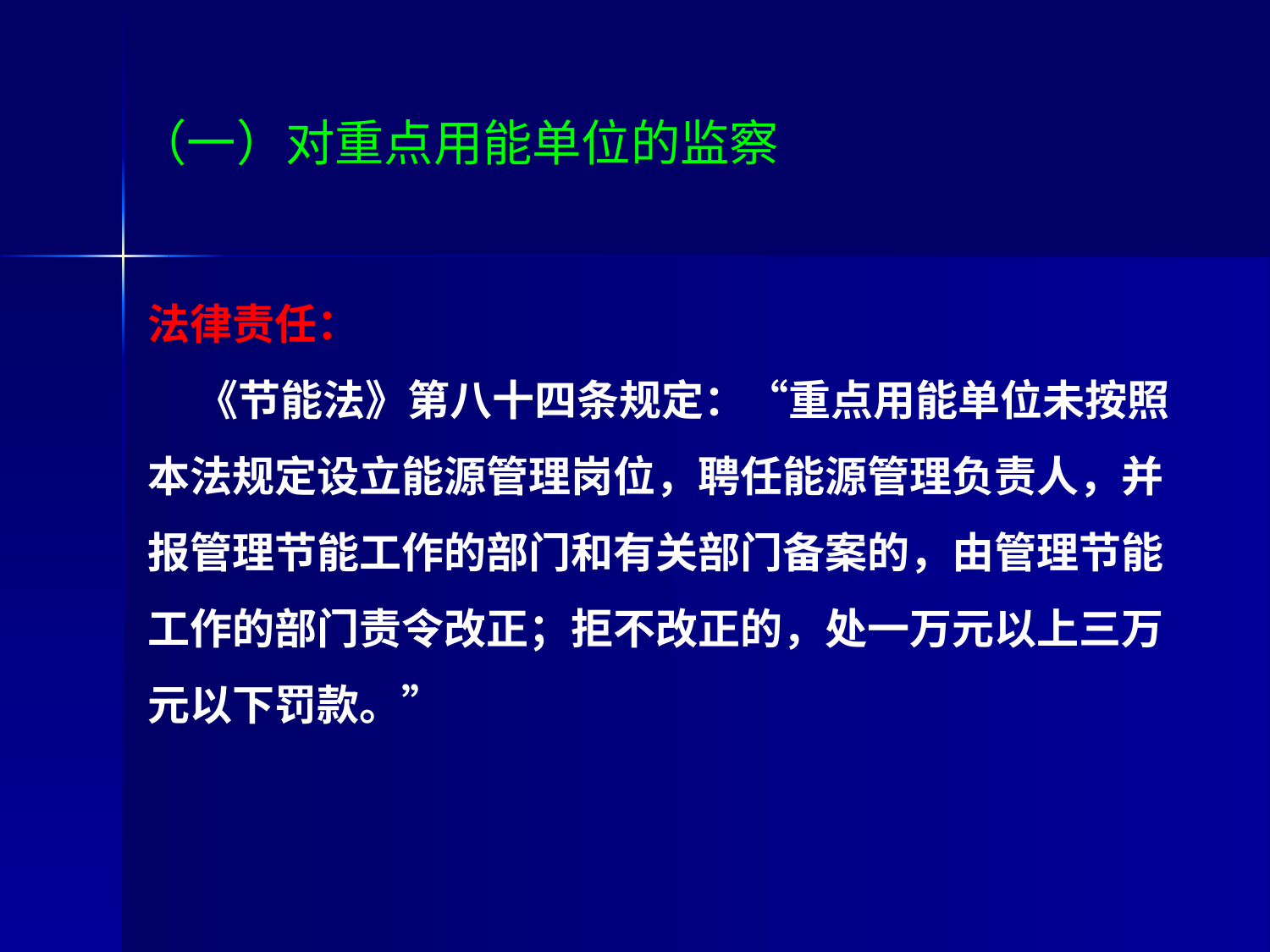

# （一）对重点用能单位的监察
法律责任：
    《节能法》第八十四条规定：“重点用能单位未按照本法规定设立能源管理岗位，聘任能源管理负责人，并报管理节能工作的部门和有关部门备案的，由管理节能工作的部门责令改正；拒不改正的，处一万元以上三万元以下罚款。”